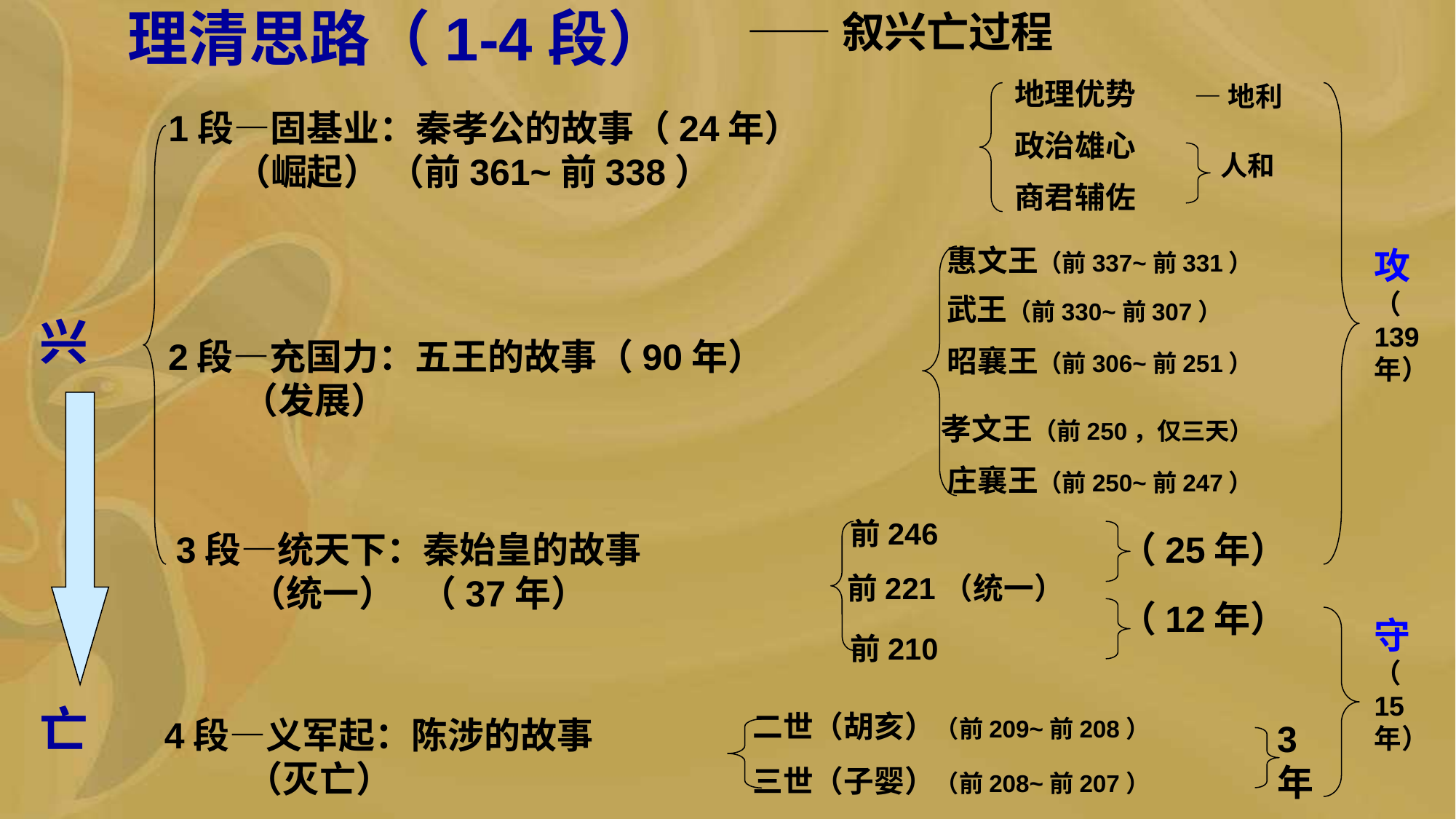

——叙兴亡过程
# 理清思路（1-4段）
地理优势
—地利

1段—固基业：秦孝公的故事（24年）
       （崛起） （前361~前338）
政治雄心

人和
商君辅佐
惠文王（前337~前331）
攻
（
139年）

武王（前330~前307）
兴
2段—充国力：五王的故事（90年）
        （发展）
昭襄王（前306~前251）

孝文王（前250，仅三天）
庄襄王（前250~前247）
前246

（25年）
3段—统天下：秦始皇的故事
        （统一）   （37年）
前221（统一）
（12年）

守
（
15年）

前210
亡
二世（胡亥）（前209~前208）
4段—义军起：陈涉的故事
         （灭亡）
3
年

三世（子婴）（前208~前207）